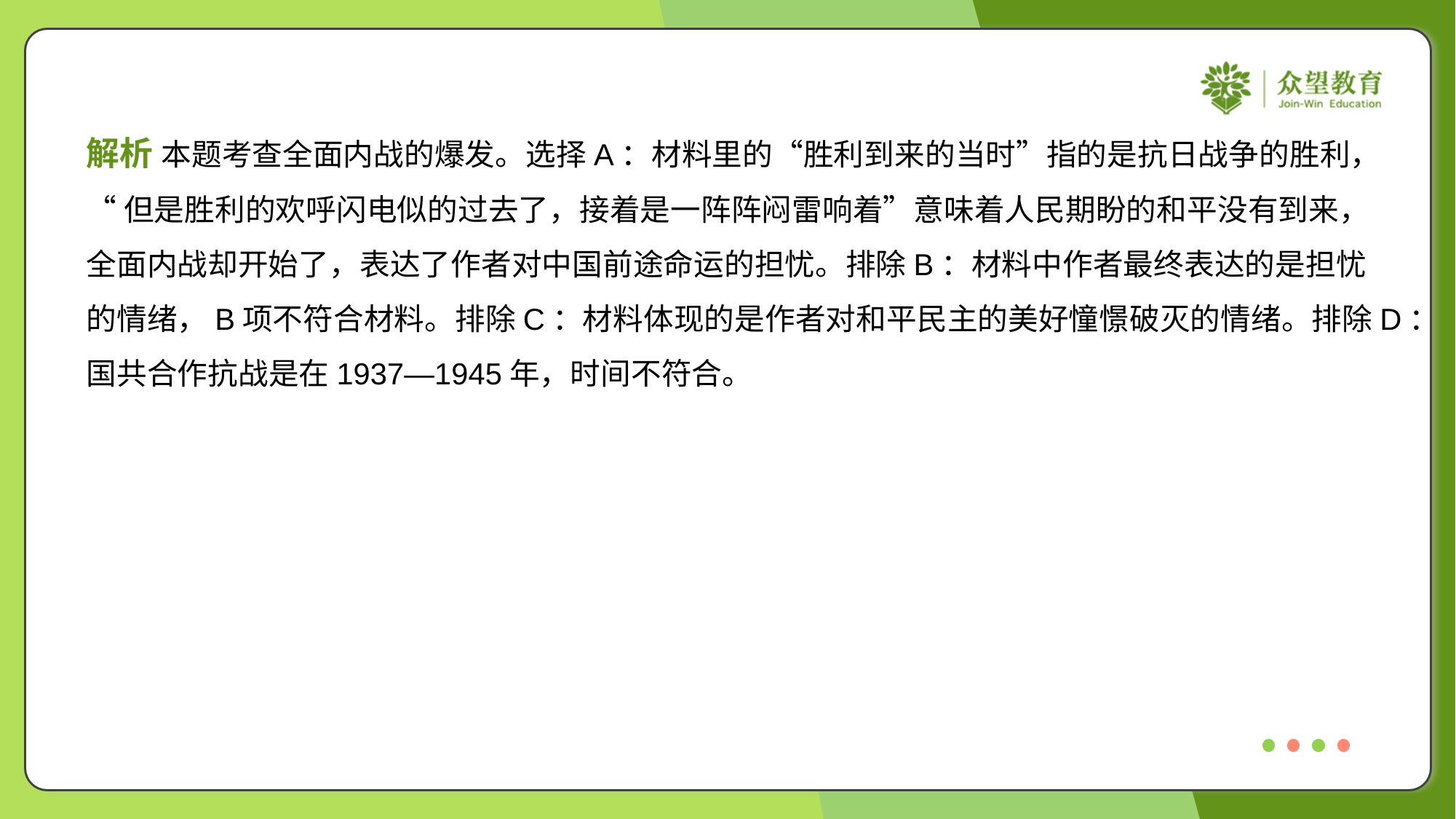

解析 本题考查全面内战的爆发。选择A：材料里的“胜利到来的当时”指的是抗日战争的胜利，
“但是胜利的欢呼闪电似的过去了，接着是一阵阵闷雷响着”意味着人民期盼的和平没有到来，
全面内战却开始了，表达了作者对中国前途命运的担忧。排除B：材料中作者最终表达的是担忧
的情绪，B项不符合材料。排除C：材料体现的是作者对和平民主的美好憧憬破灭的情绪。排除D：
国共合作抗战是在1937—1945年，时间不符合。